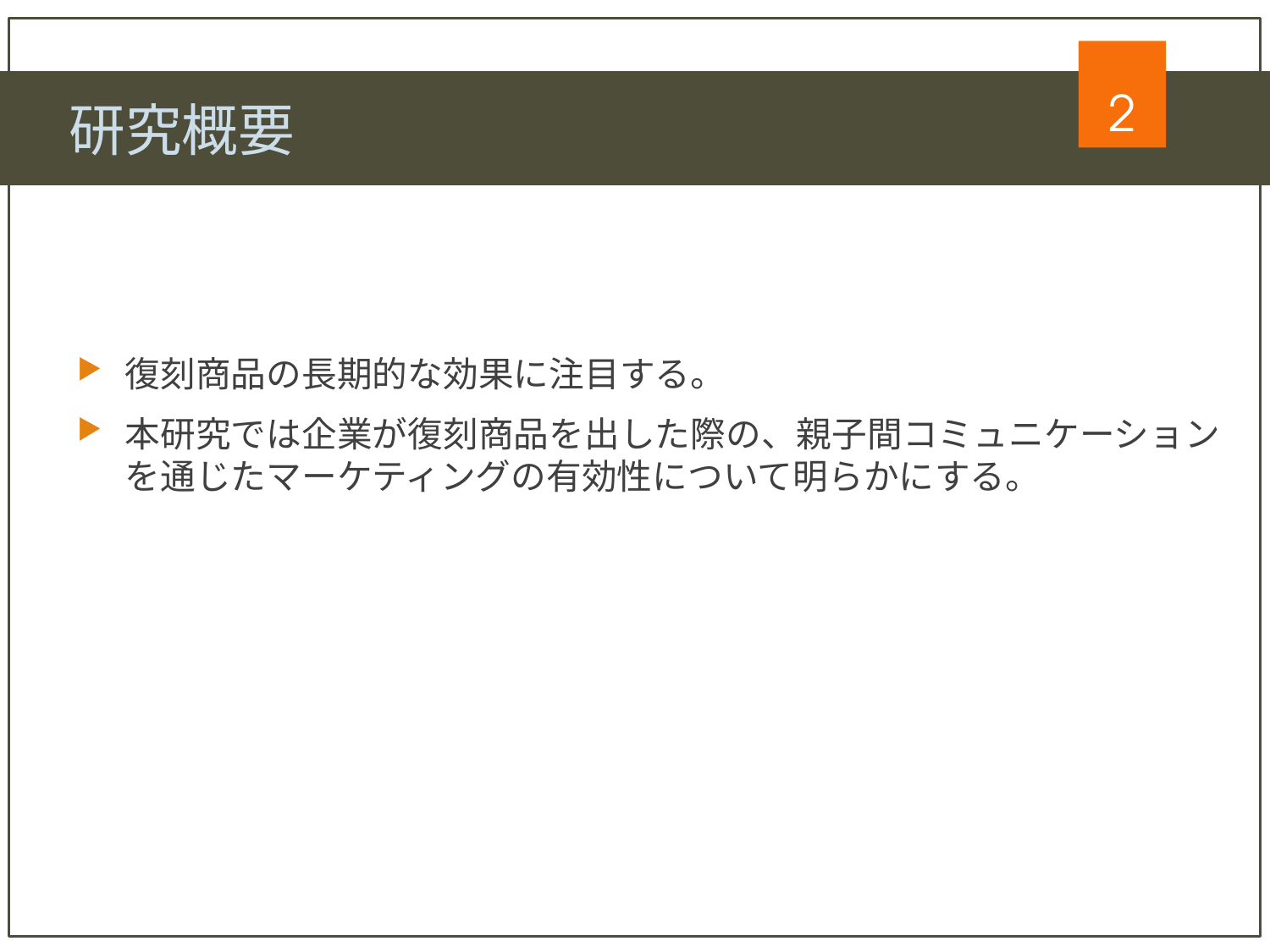

2
2
　研究概要
復刻商品の長期的な効果に注目する。
本研究では企業が復刻商品を出した際の、親子間コミュニケーションを通じたマーケティングの有効性について明らかにする。